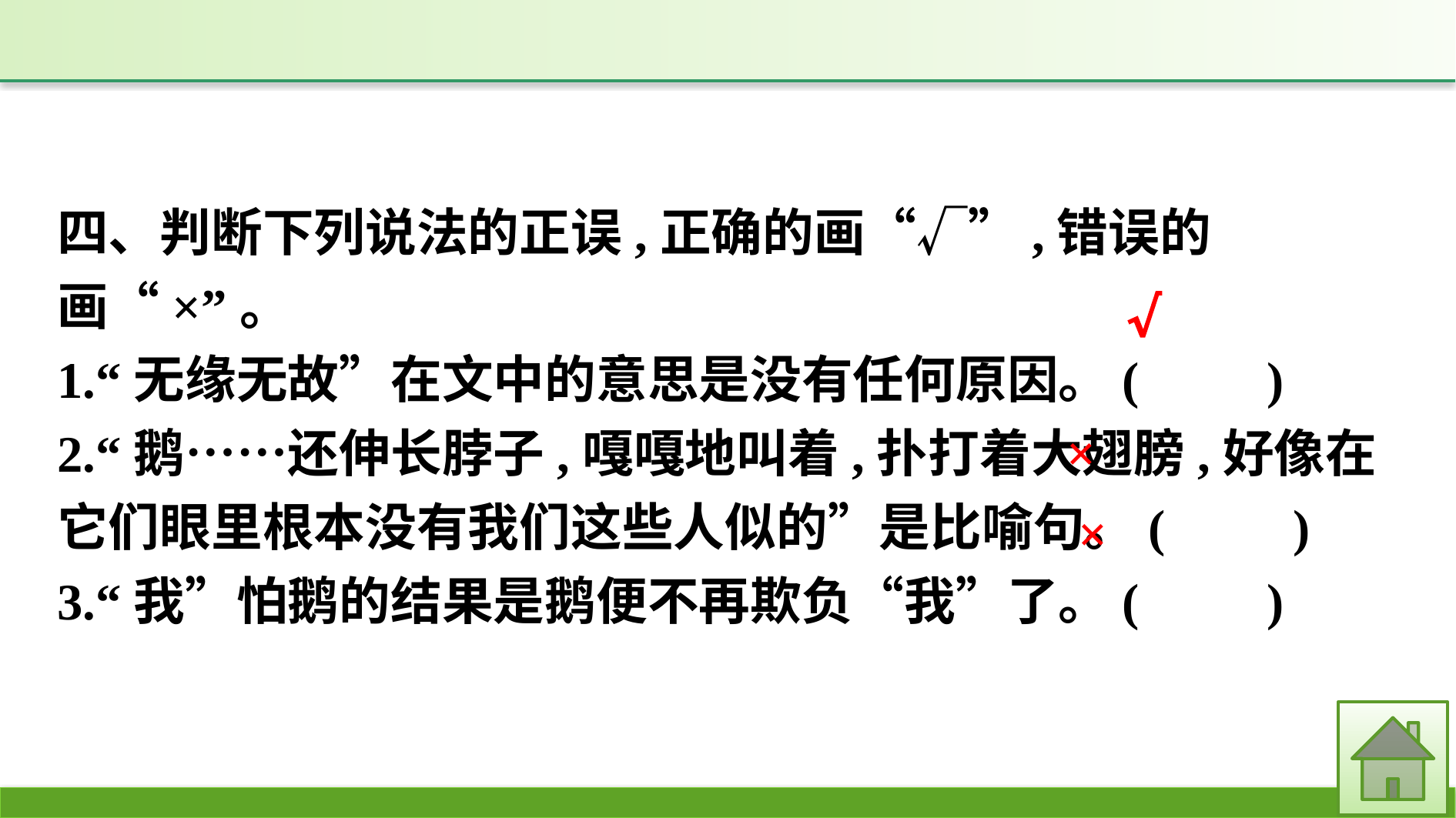

四、判断下列说法的正误,正确的画“√”,错误的画“×”。
1.“无缘无故”在文中的意思是没有任何原因。(　　)
2.“鹅……还伸长脖子,嘎嘎地叫着,扑打着大翅膀,好像在它们眼里根本没有我们这些人似的”是比喻句。(　　)
3.“我”怕鹅的结果是鹅便不再欺负“我”了。(　　)
√
×
×